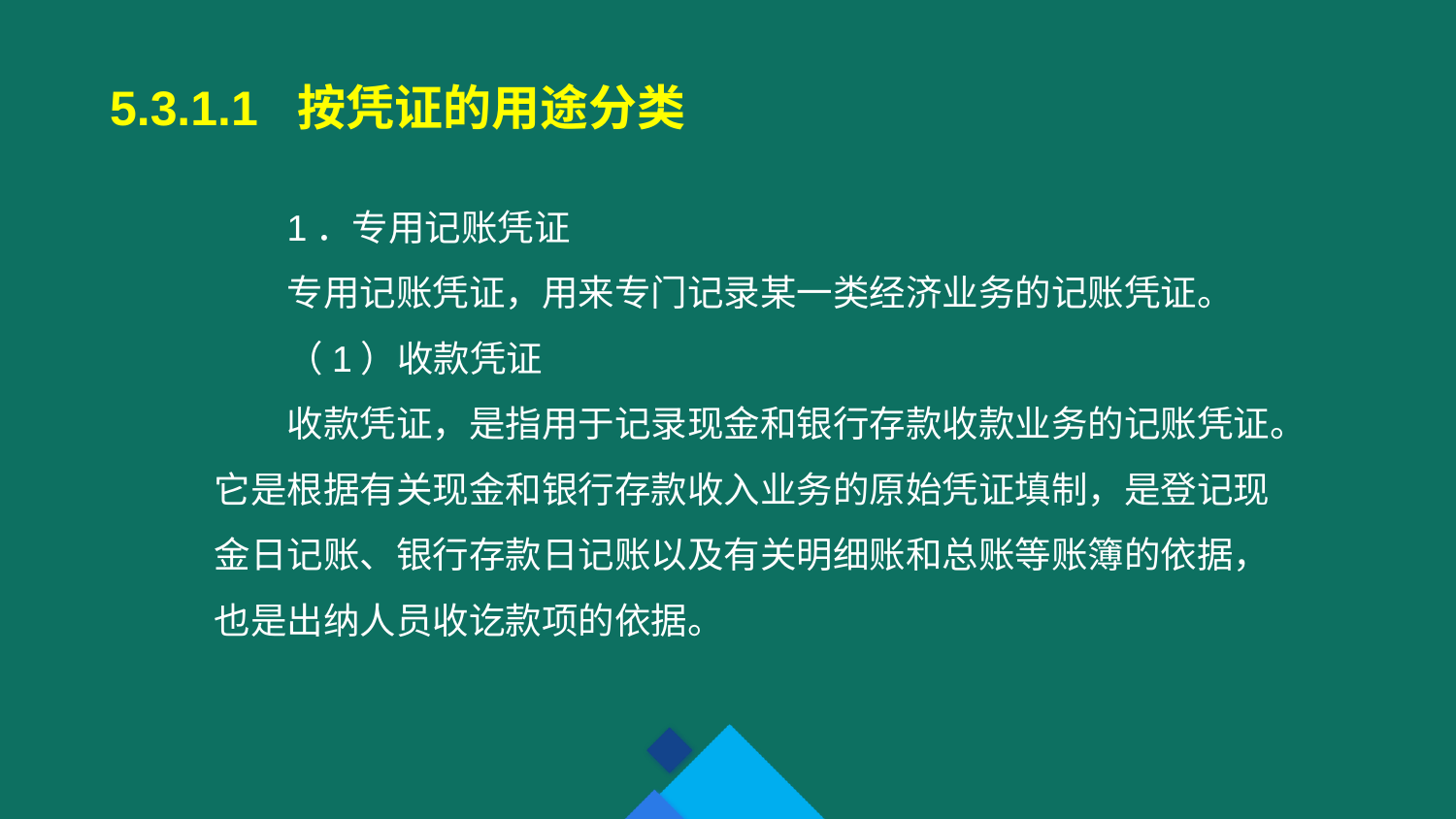

5.3.1.1  按凭证的用途分类
1．专用记账凭证
专用记账凭证，用来专门记录某一类经济业务的记账凭证。
（1）收款凭证
收款凭证，是指用于记录现金和银行存款收款业务的记账凭证。它是根据有关现金和银行存款收入业务的原始凭证填制，是登记现金日记账、银行存款日记账以及有关明细账和总账等账簿的依据，也是出纳人员收讫款项的依据。